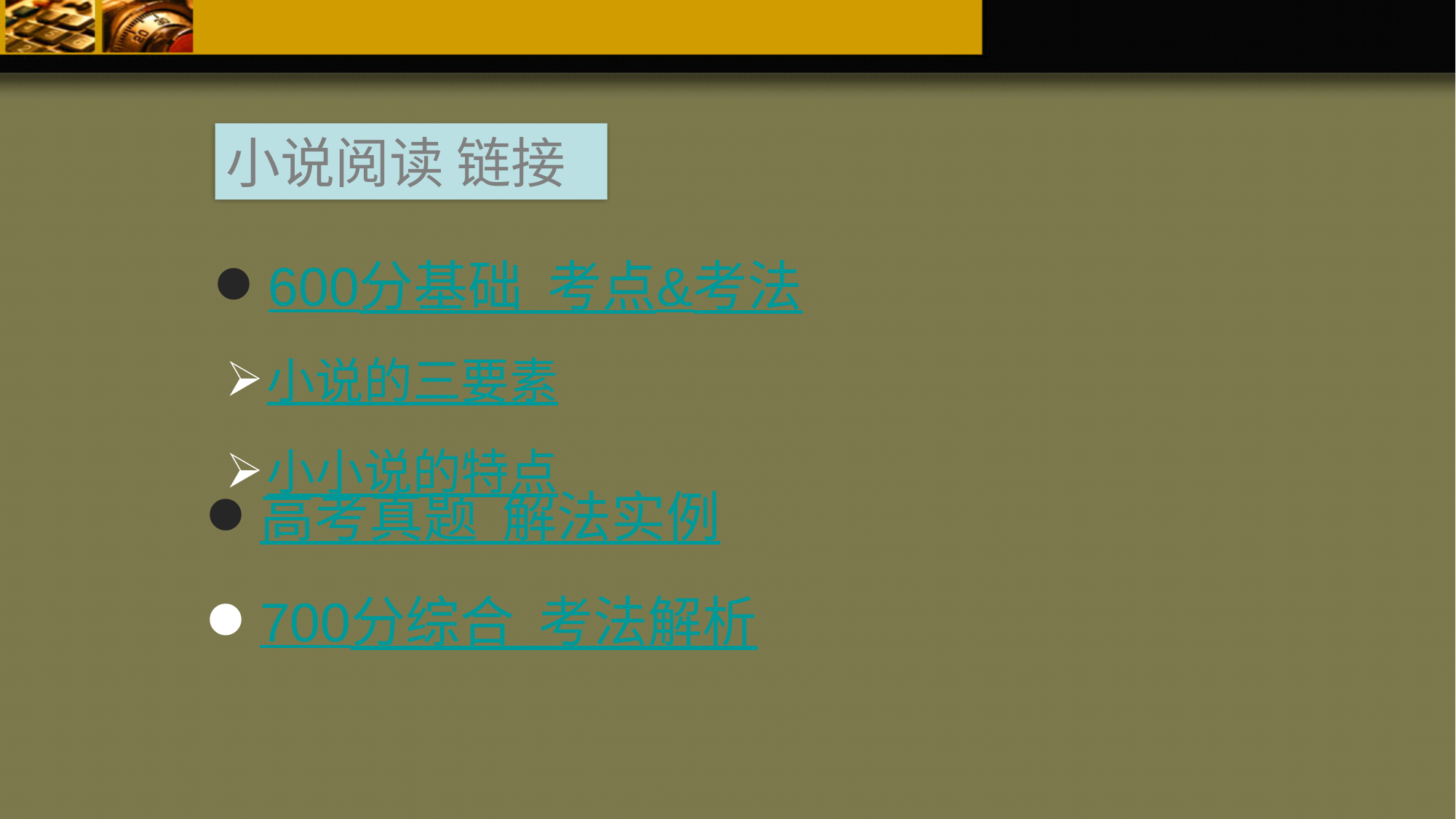

小说阅读 链接
600分基础  考点&考法
小说的三要素
小小说的特点
高考真题  解法实例
700分综合  考法解析
2